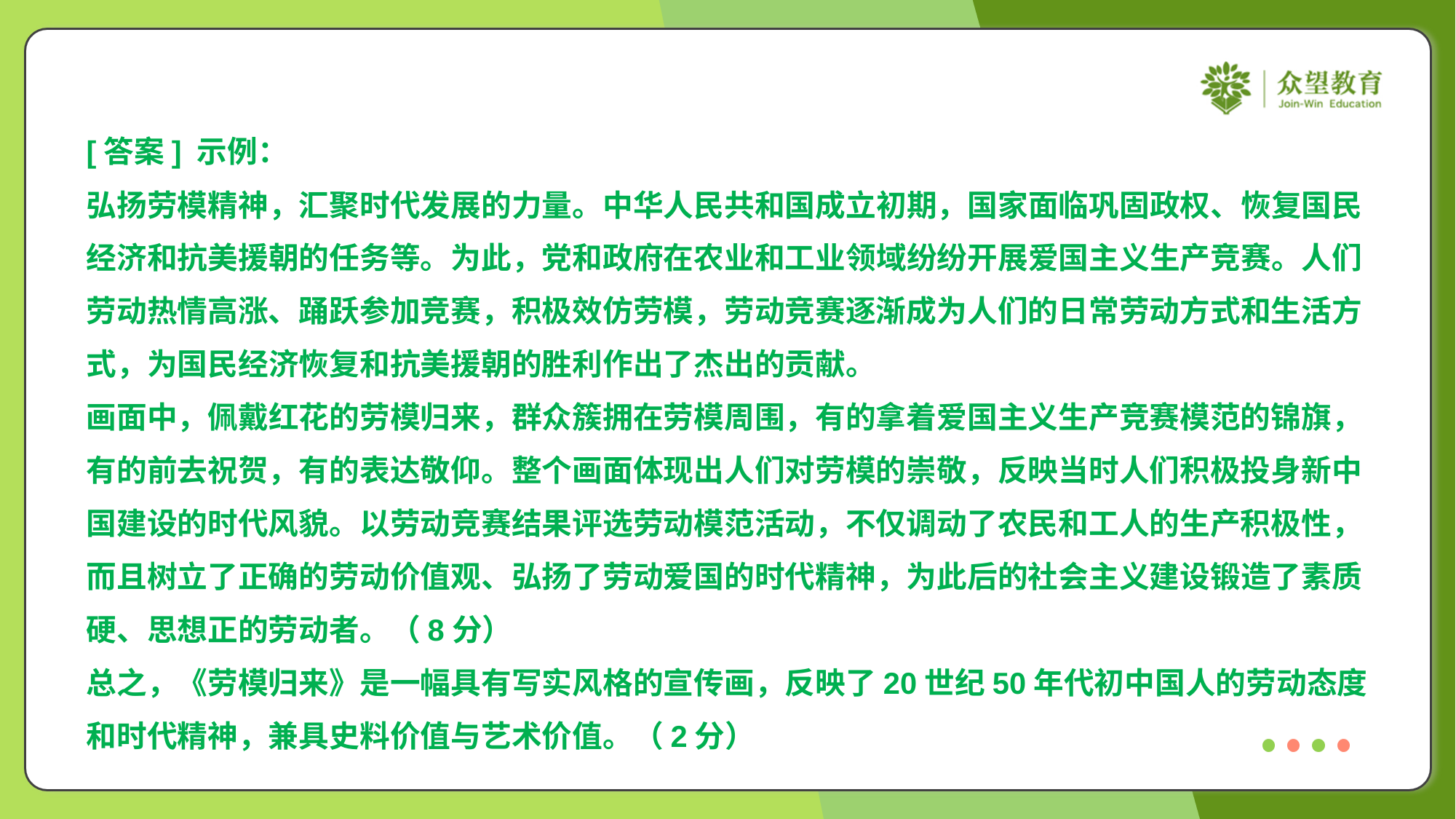

[答案] 示例：
弘扬劳模精神，汇聚时代发展的力量。中华人民共和国成立初期，国家面临巩固政权、恢复国民
经济和抗美援朝的任务等。为此，党和政府在农业和工业领域纷纷开展爱国主义生产竞赛。人们
劳动热情高涨、踊跃参加竞赛，积极效仿劳模，劳动竞赛逐渐成为人们的日常劳动方式和生活方
式，为国民经济恢复和抗美援朝的胜利作出了杰出的贡献。
画面中，佩戴红花的劳模归来，群众簇拥在劳模周围，有的拿着爱国主义生产竞赛模范的锦旗，
有的前去祝贺，有的表达敬仰。整个画面体现出人们对劳模的崇敬，反映当时人们积极投身新中
国建设的时代风貌。以劳动竞赛结果评选劳动模范活动，不仅调动了农民和工人的生产积极性，
而且树立了正确的劳动价值观、弘扬了劳动爱国的时代精神，为此后的社会主义建设锻造了素质
硬、思想正的劳动者。（8分）
总之，《劳模归来》是一幅具有写实风格的宣传画，反映了20世纪50年代初中国人的劳动态度
和时代精神，兼具史料价值与艺术价值。（2分）